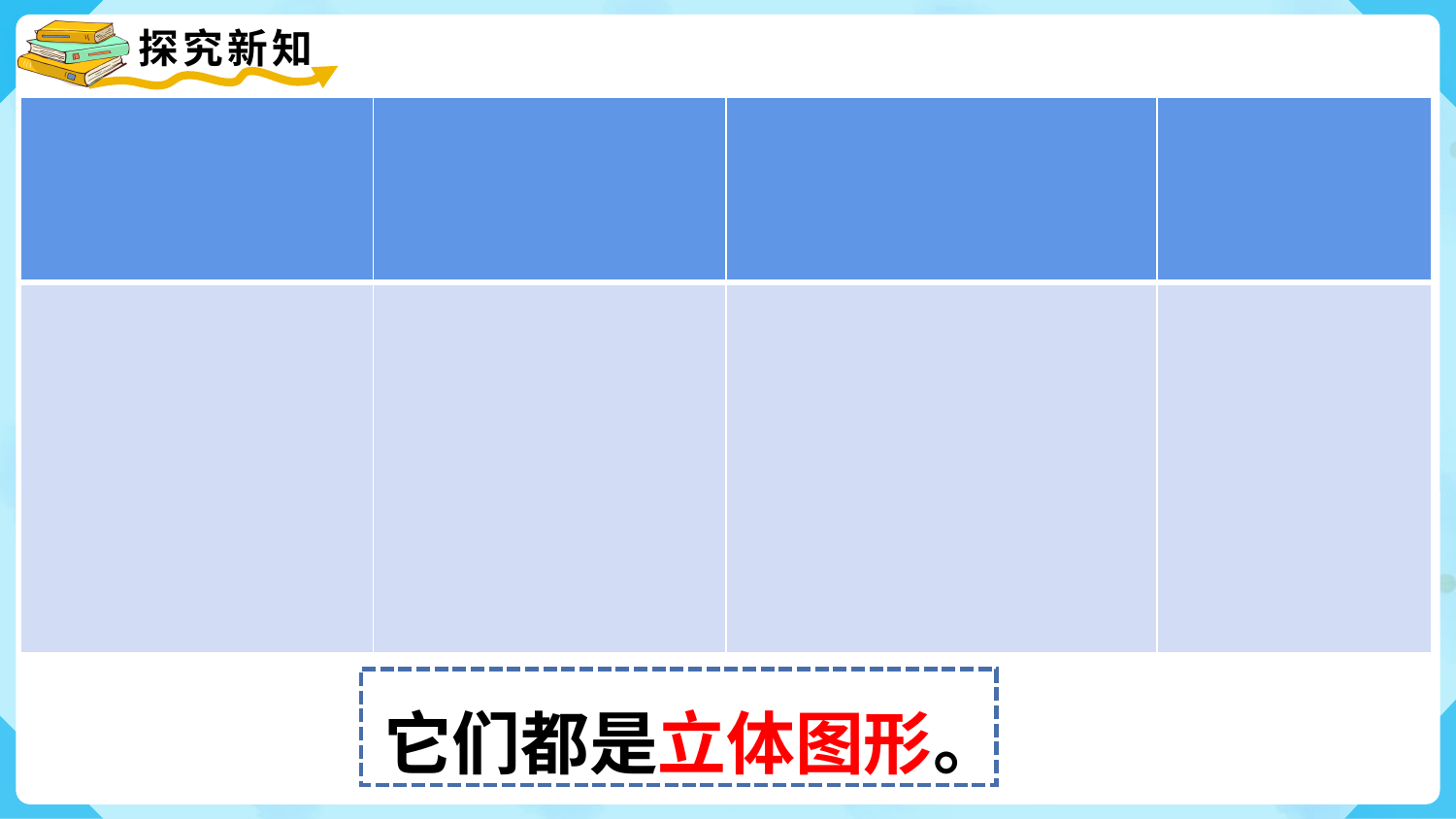

| 长方体 | 正方体 | 圆柱 | 球 |
| --- | --- | --- | --- |
|  |  |  |  |

长长方方的，有6个平平的面。
四四方方的，6个平平的面都相同。
直直的，上下一样粗细，上下两个底面圆圆的、平平的。
圆圆的。
它们都是立体图形。